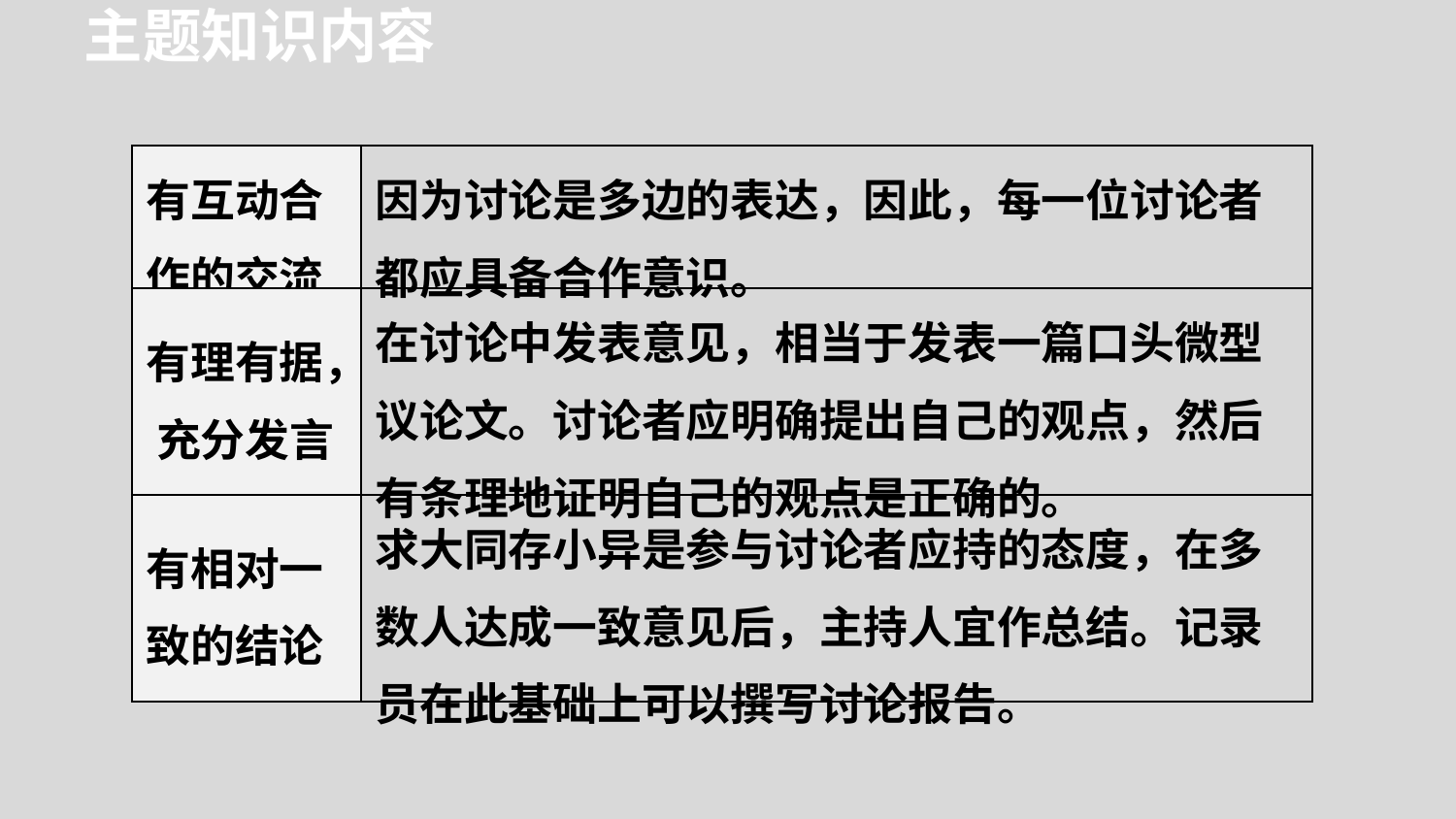

主题知识内容
| 有互动合作的交流 | 因为讨论是多边的表达，因此，每一位讨论者都应具备合作意识。 |
| --- | --- |
| 有理有据， 充分发言 | 在讨论中发表意见，相当于发表一篇口头微型议论文。讨论者应明确提出自己的观点，然后有条理地证明自己的观点是正确的。 |
| 有相对一致的结论 | 求大同存小异是参与讨论者应持的态度，在多数人达成一致意见后，主持人宜作总结。记录员在此基础上可以撰写讨论报告。 |